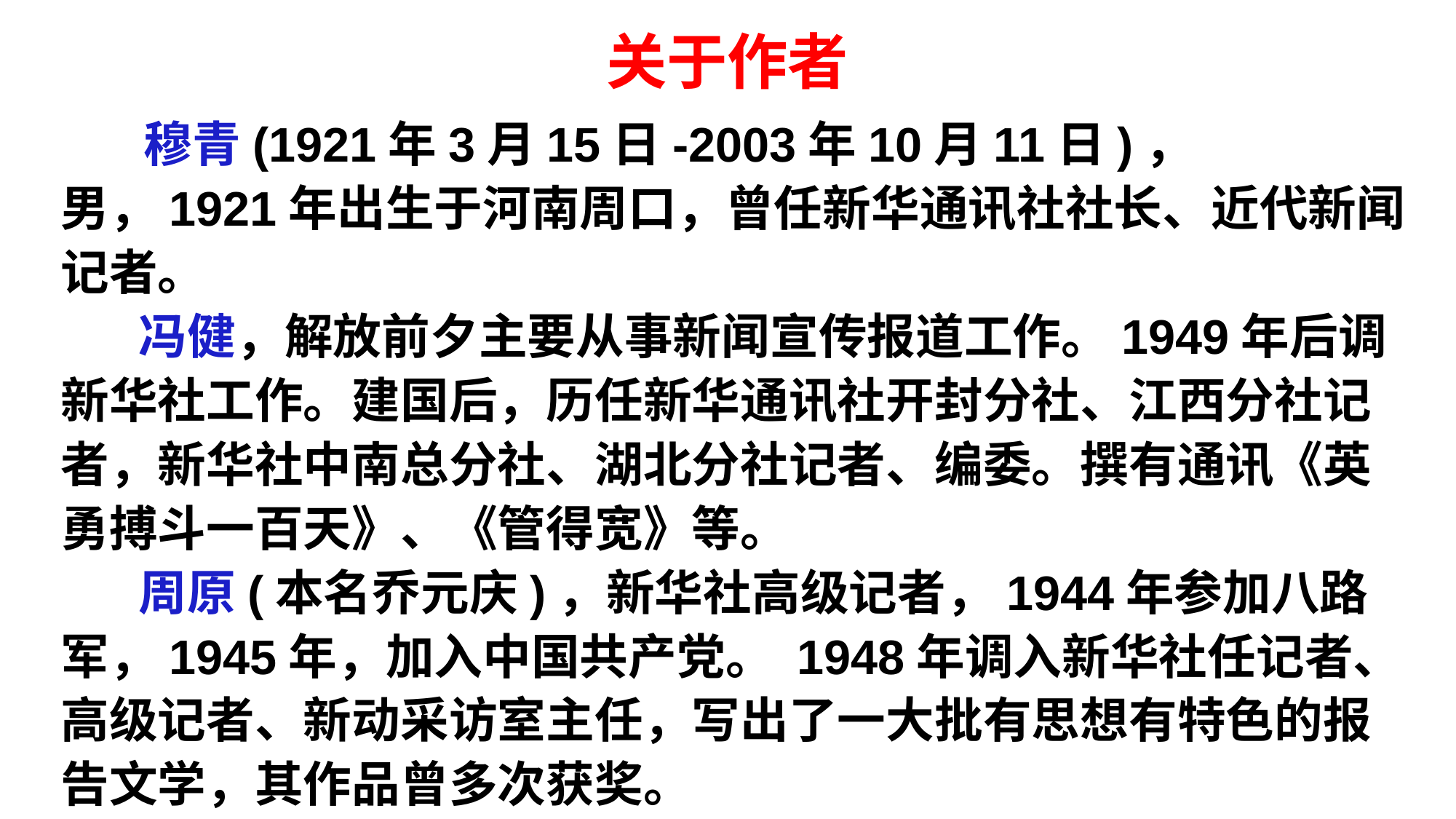

关于作者
       穆青(1921年3月15日-2003年10月11日)，男，1921年出生于河南周口，曾任新华通讯社社长、近代新闻记者。
      冯健，解放前夕主要从事新闻宣传报道工作。1949年后调新华社工作。建国后，历任新华通讯社开封分社、江西分社记者，新华社中南总分社、湖北分社记者、编委。撰有通讯《英勇搏斗一百天》、《管得宽》等。
      周原(本名乔元庆)，新华社高级记者，1944年参加八路军，1945年，加入中国共产党。 1948年调入新华社任记者、高级记者、新动采访室主任，写出了一大批有思想有特色的报告文学，其作品曾多次获奖。